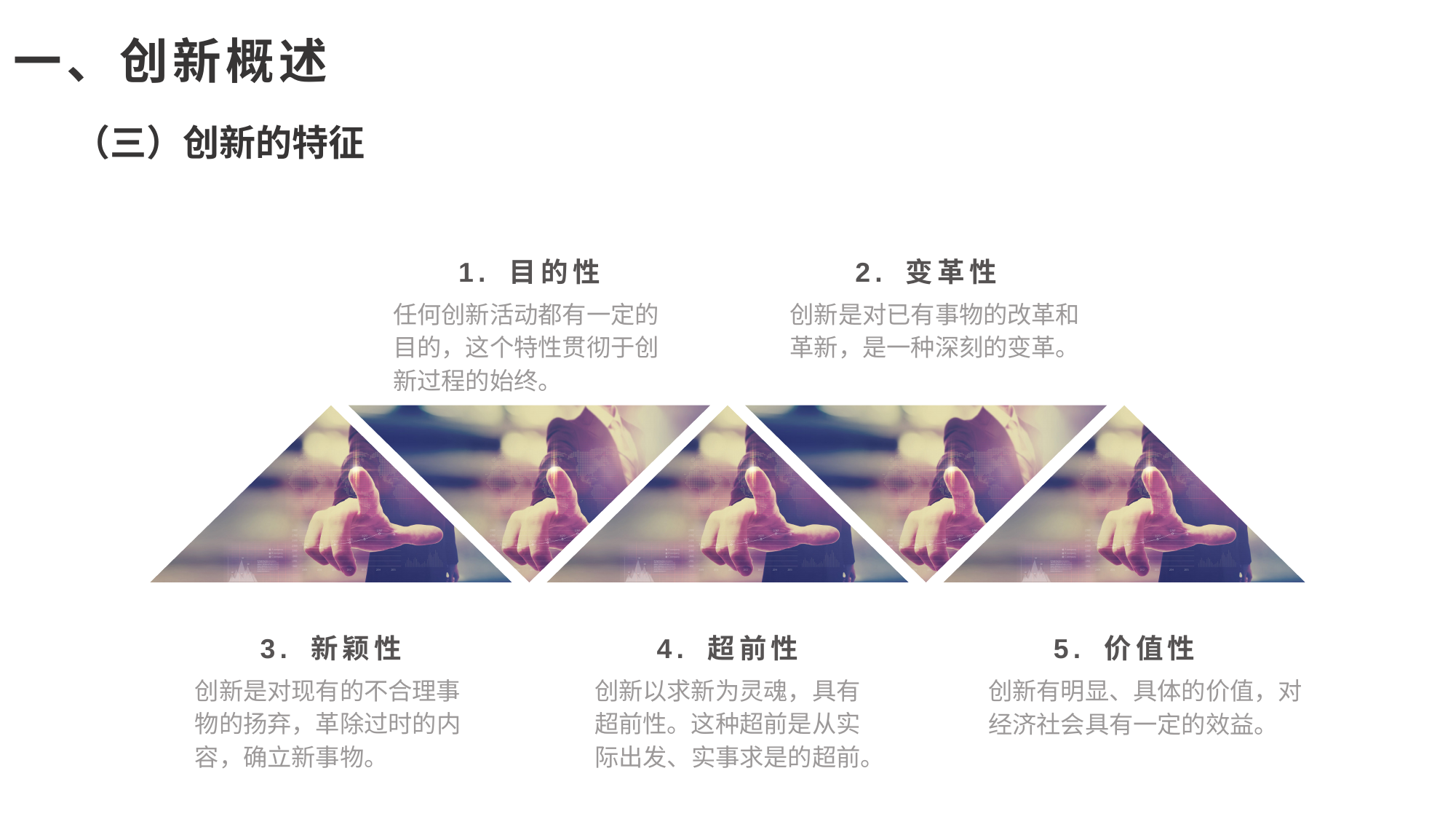

一、创新概述
（三）创新的特征
1. 目的性
任何创新活动都有一定的目的，这个特性贯彻于创新过程的始终。
2. 变革性
创新是对已有事物的改革和革新，是一种深刻的变革。

3. 新颖性
创新是对现有的不合理事物的扬弃，革除过时的内容，确立新事物。
4. 超前性
创新以求新为灵魂，具有超前性。这种超前是从实际出发、实事求是的超前。
5. 价值性
创新有明显、具体的价值，对经济社会具有一定的效益。